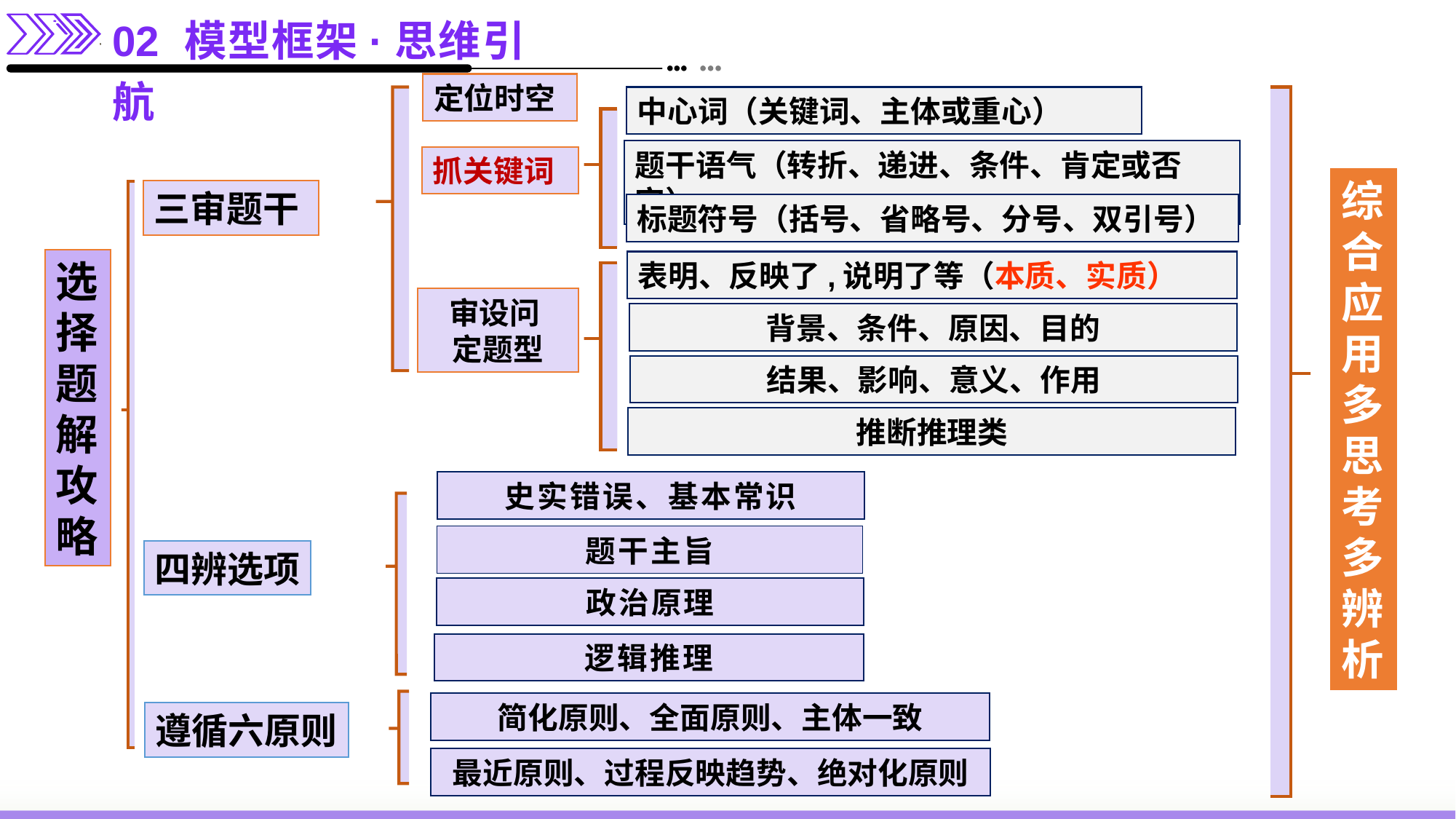

02 模型框架·思维引航

定位时空

中心词（关键词、主体或重心）

题干语气（转折、递进、条件、肯定或否定）
抓关键词
综合应用多思考 多辨析
三审题干

标题符号（括号、省略号、分号、双引号）
选择题解攻略
表明、反映了,说明了等（本质、实质）

审设问
定题型
背景、条件、原因、目的
结果、影响、意义、作用
推断推理类
史实错误、基本常识

题干主旨
四辨选项
政治原理
逻辑推理

简化原则、全面原则、主体一致
遵循六原则
最近原则、过程反映趋势、绝对化原则